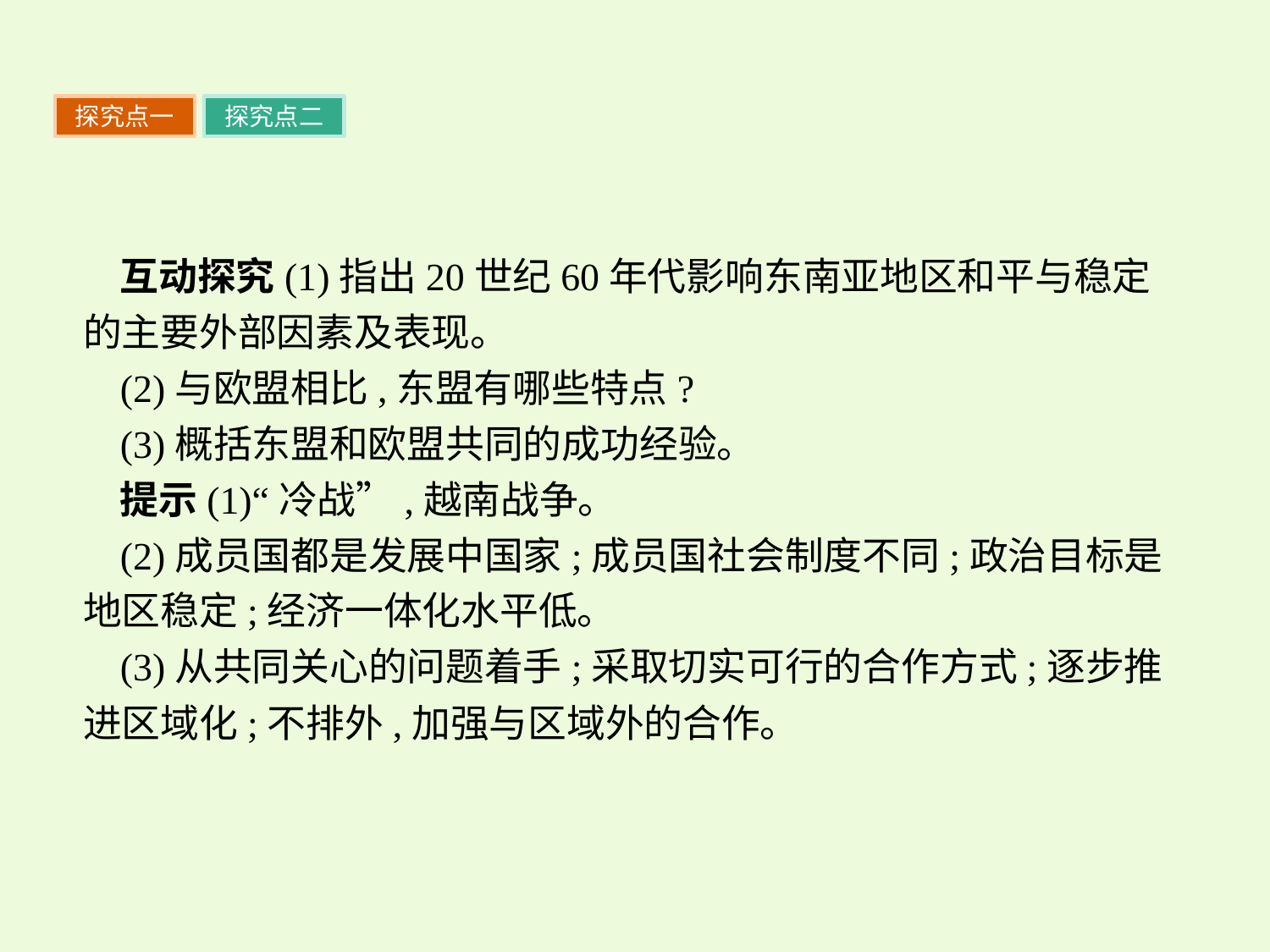

探究点一
探究点二
互动探究(1)指出20世纪60年代影响东南亚地区和平与稳定的主要外部因素及表现。
(2)与欧盟相比,东盟有哪些特点?
(3)概括东盟和欧盟共同的成功经验。
提示(1)“冷战”,越南战争。
(2)成员国都是发展中国家;成员国社会制度不同;政治目标是地区稳定;经济一体化水平低。
(3)从共同关心的问题着手;采取切实可行的合作方式;逐步推进区域化;不排外,加强与区域外的合作。